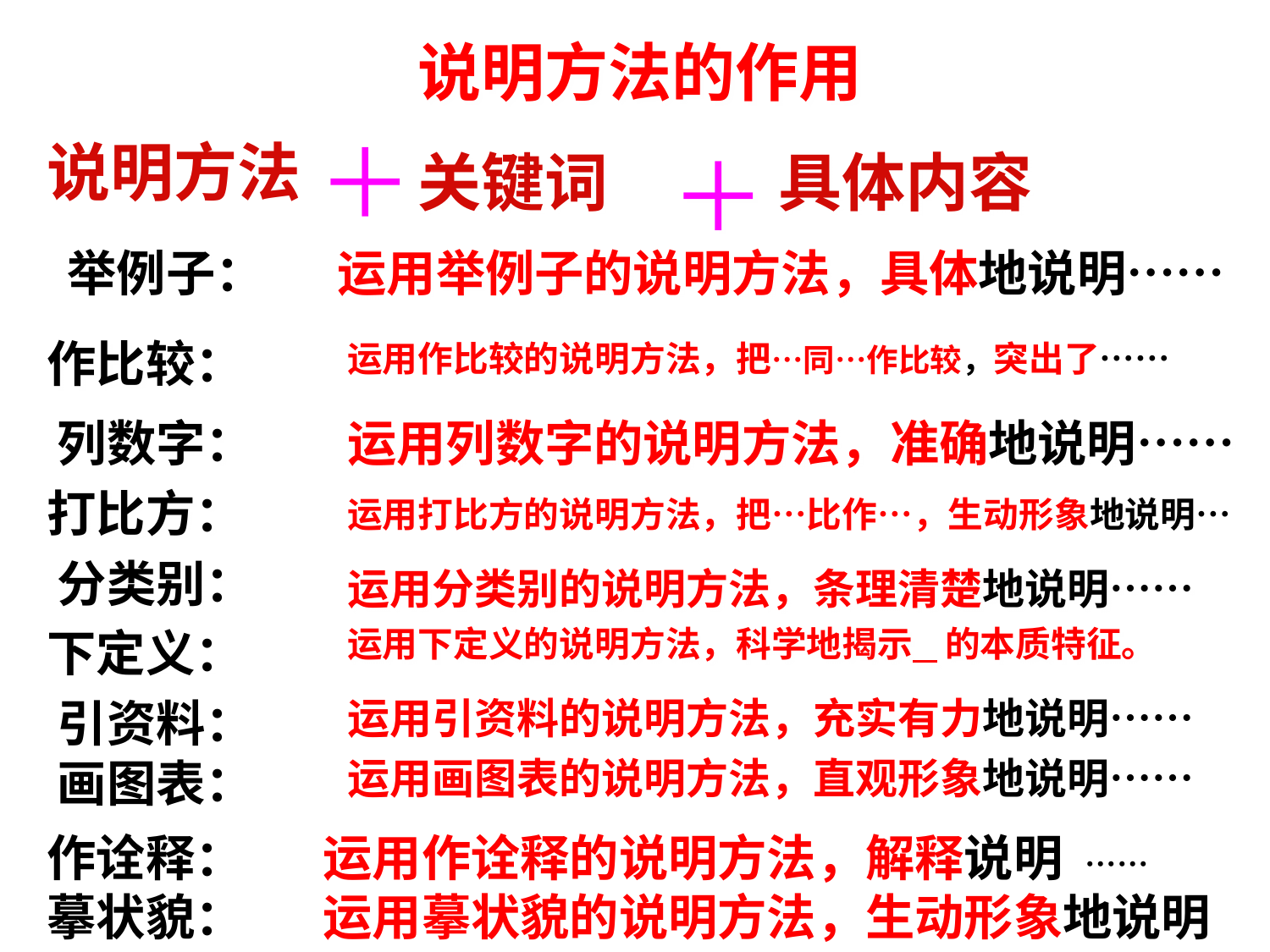

说明方法的作用

＋
说明方法
关键词
＋
具体内容
举例子：
运用举例子的说明方法，具体地说明……
运用作比较的说明方法，把…同…作比较，突出了……
作比较：
列数字：
运用列数字的说明方法，准确地说明……
打比方：
运用打比方的说明方法，把…比作…，生动形象地说明…
分类别：
运用分类别的说明方法，条理清楚地说明……
下定义：
运用下定义的说明方法，科学地揭示    的本质特征。
引资料：
运用引资料的说明方法，充实有力地说明……
画图表：
运用画图表的说明方法，直观形象地说明……
作诠释：       运用作诠释的说明方法，解释说明  ……
摹状貌：       运用摹状貌的说明方法，生动形象地说明